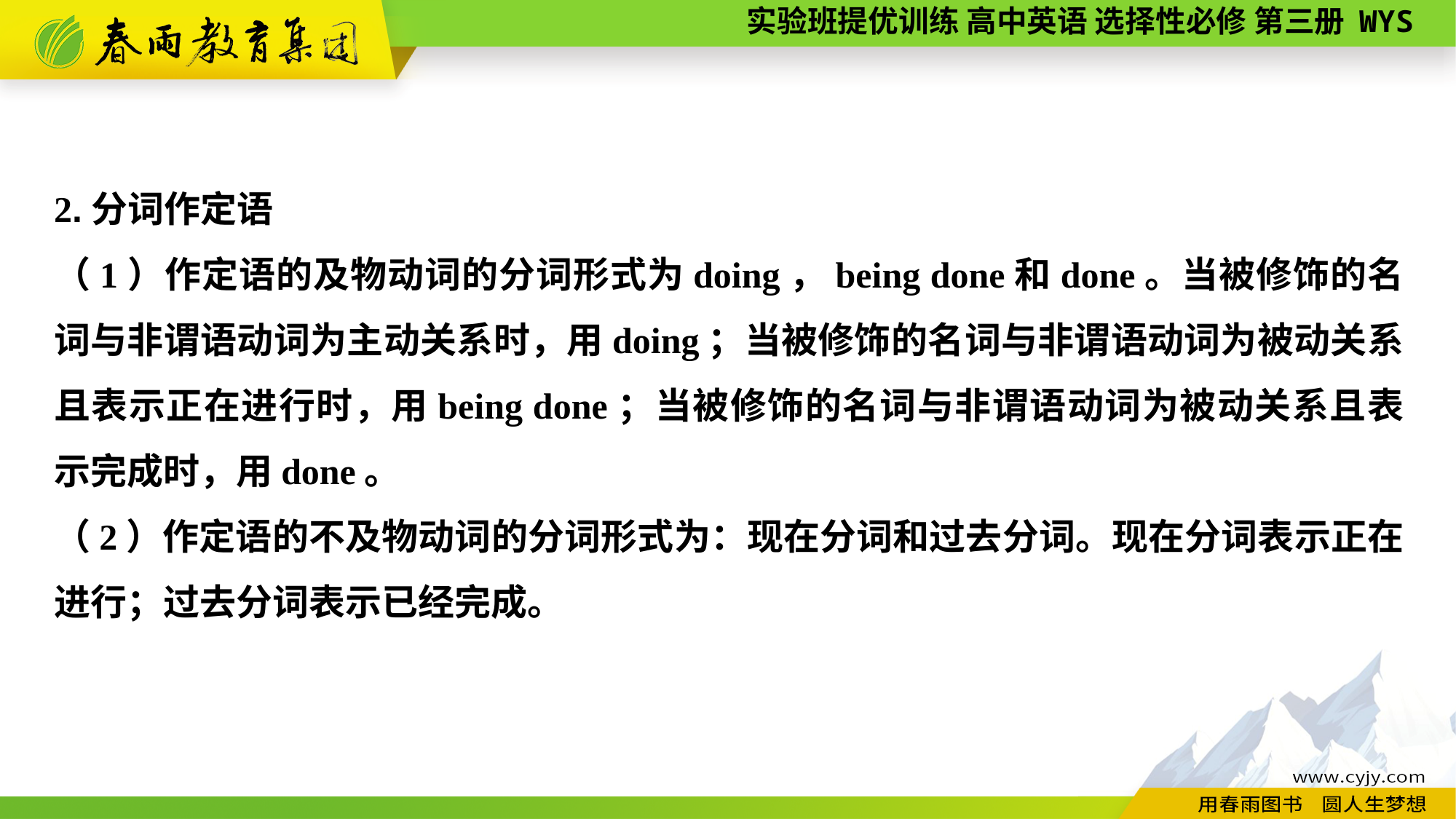

2.分词作定语
（1）作定语的及物动词的分词形式为doing，being done和done。当被修饰的名词与非谓语动词为主动关系时，用doing；当被修饰的名词与非谓语动词为被动关系且表示正在进行时，用being done；当被修饰的名词与非谓语动词为被动关系且表示完成时，用done。
（2）作定语的不及物动词的分词形式为：现在分词和过去分词。现在分词表示正在进行；过去分词表示已经完成。